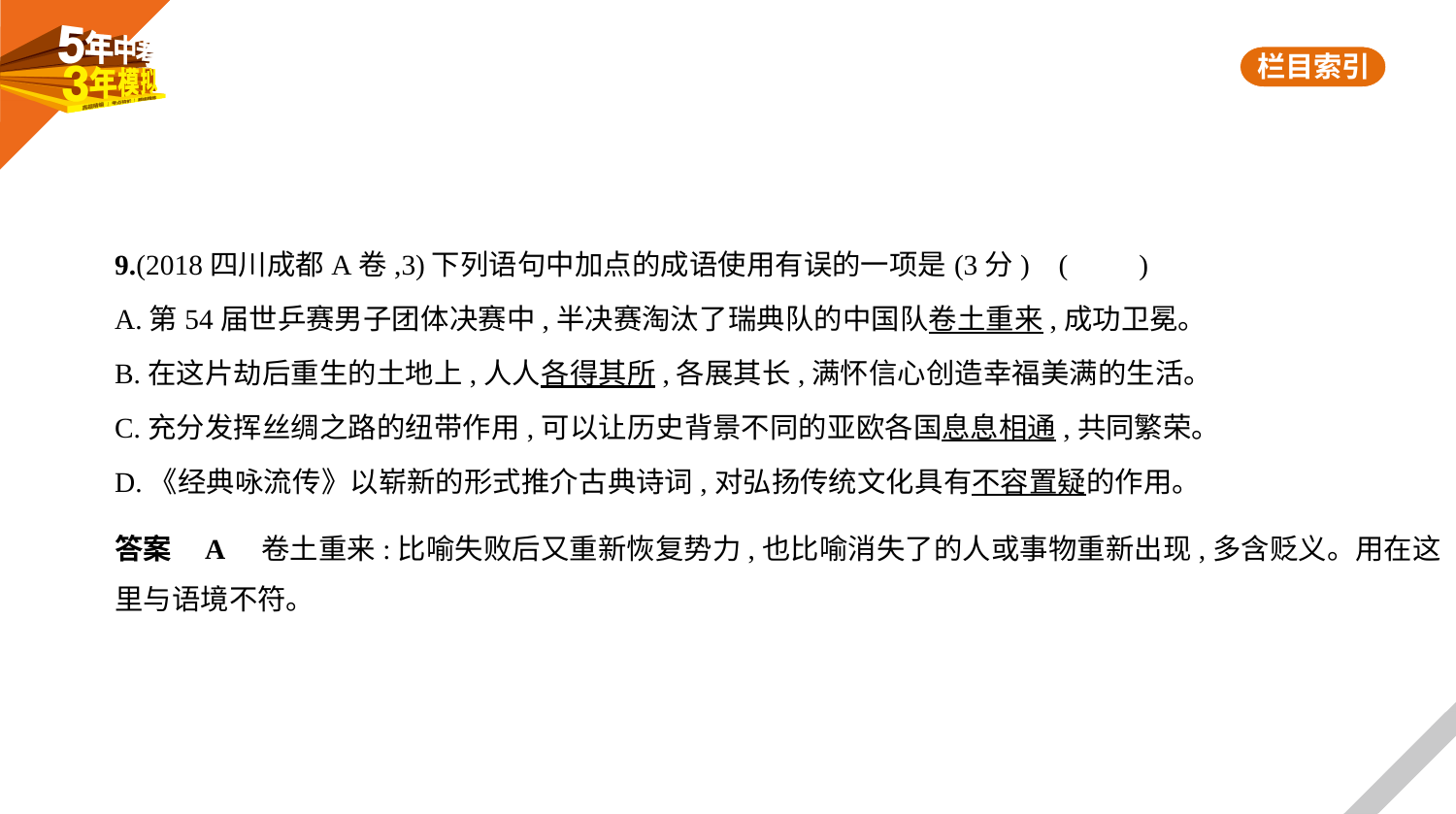

9.(2018四川成都A卷,3)下列语句中加点的成语使用有误的一项是(3分) (　　)
A.第54届世乒赛男子团体决赛中,半决赛淘汰了瑞典队的中国队卷土重来,成功卫冕。
B.在这片劫后重生的土地上,人人各得其所,各展其长,满怀信心创造幸福美满的生活。
C.充分发挥丝绸之路的纽带作用,可以让历史背景不同的亚欧各国息息相通,共同繁荣。
D.《经典咏流传》以崭新的形式推介古典诗词,对弘扬传统文化具有不容置疑的作用。
答案    A    卷土重来:比喻失败后又重新恢复势力,也比喻消失了的人或事物重新出现,多含贬义。用在这
里与语境不符。